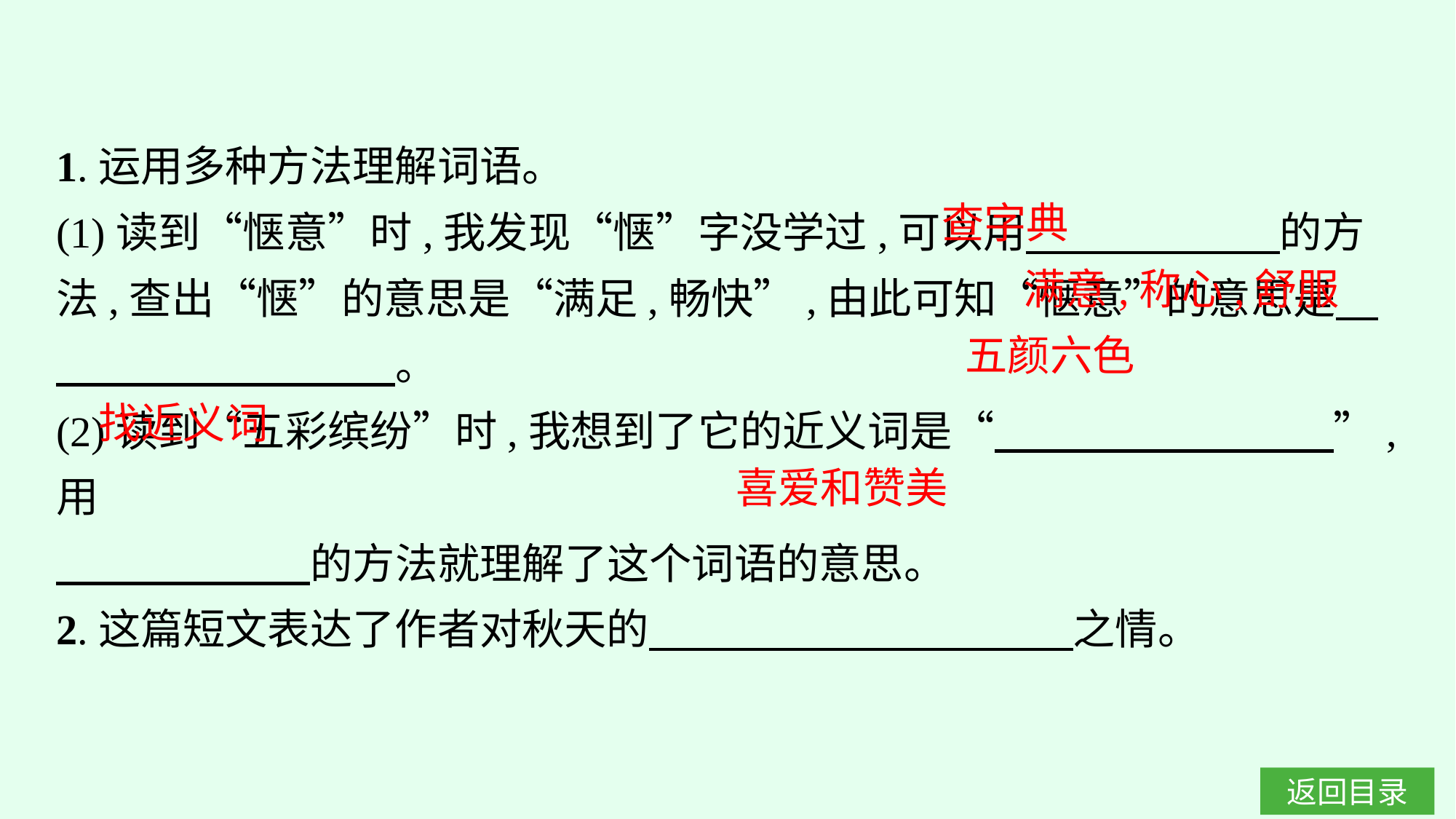

1.运用多种方法理解词语。
(1)读到“惬意”时,我发现“惬”字没学过,可以用　　　　　　的方法,查出“惬”的意思是“满足,畅快”,由此可知“惬意”的意思是　　　　　　　　　。
(2)读到“五彩缤纷”时,我想到了它的近义词是“　　　　　　　　”,用
　　　　　　的方法就理解了这个词语的意思。
2.这篇短文表达了作者对秋天的　　　　　　　　　　之情。
查字典
满意,称心,舒服
五颜六色
找近义词
喜爱和赞美